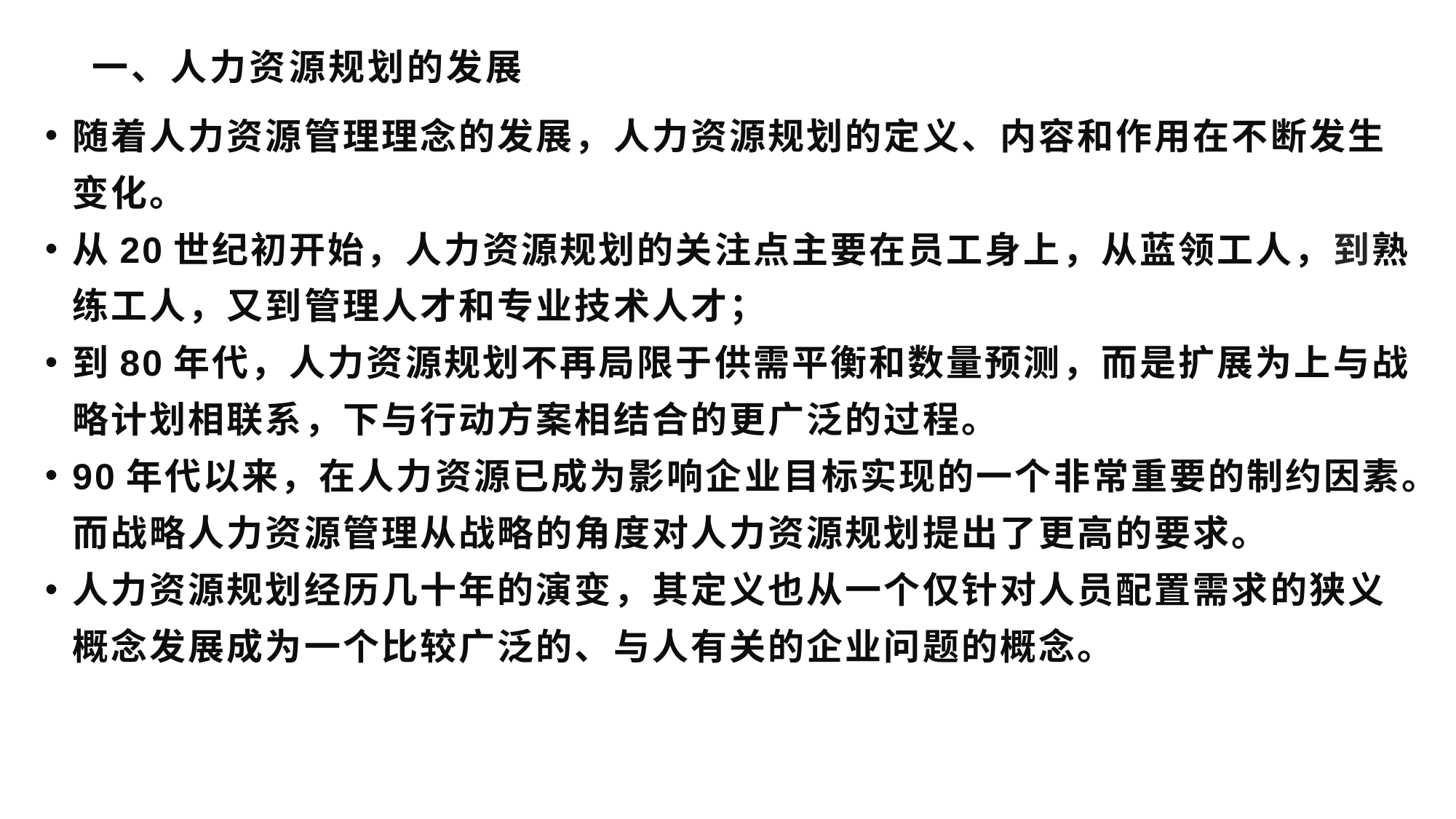

# 一、人力资源规划的发展
随着人力资源管理理念的发展，人力资源规划的定义、内容和作用在不断发生变化。
从20世纪初开始，人力资源规划的关注点主要在员工身上，从蓝领工人，到熟练工人，又到管理人才和专业技术人才；
到80年代，人力资源规划不再局限于供需平衡和数量预测，而是扩展为上与战略计划相联系，下与行动方案相结合的更广泛的过程。
90年代以来，在人力资源已成为影响企业目标实现的一个非常重要的制约因素。而战略人力资源管理从战略的角度对人力资源规划提出了更高的要求。
人力资源规划经历几十年的演变，其定义也从一个仅针对人员配置需求的狭义概念发展成为一个比较广泛的、与人有关的企业问题的概念。